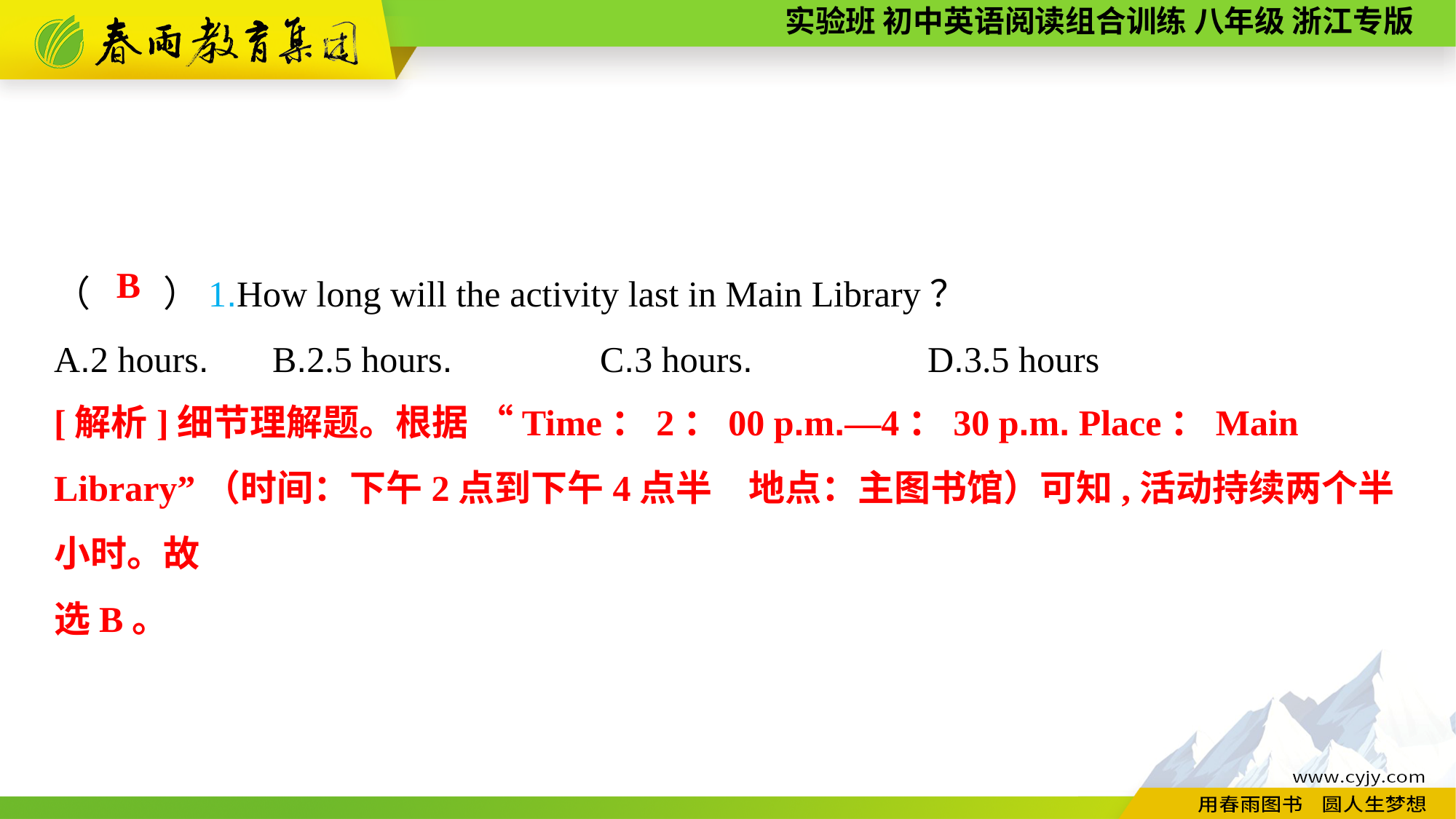

（　　）1.How long will the activity last in Main Library？
A.2 hours.	B.2.5 hours.		C.3 hours.		D.3.5 hours
B
[解析]细节理解题。根据 “Time：2：00 p.m.—4：30 p.m. Place：Main Library”（时间：下午2点到下午4点半　地点：主图书馆）可知,活动持续两个半小时。故
选B。